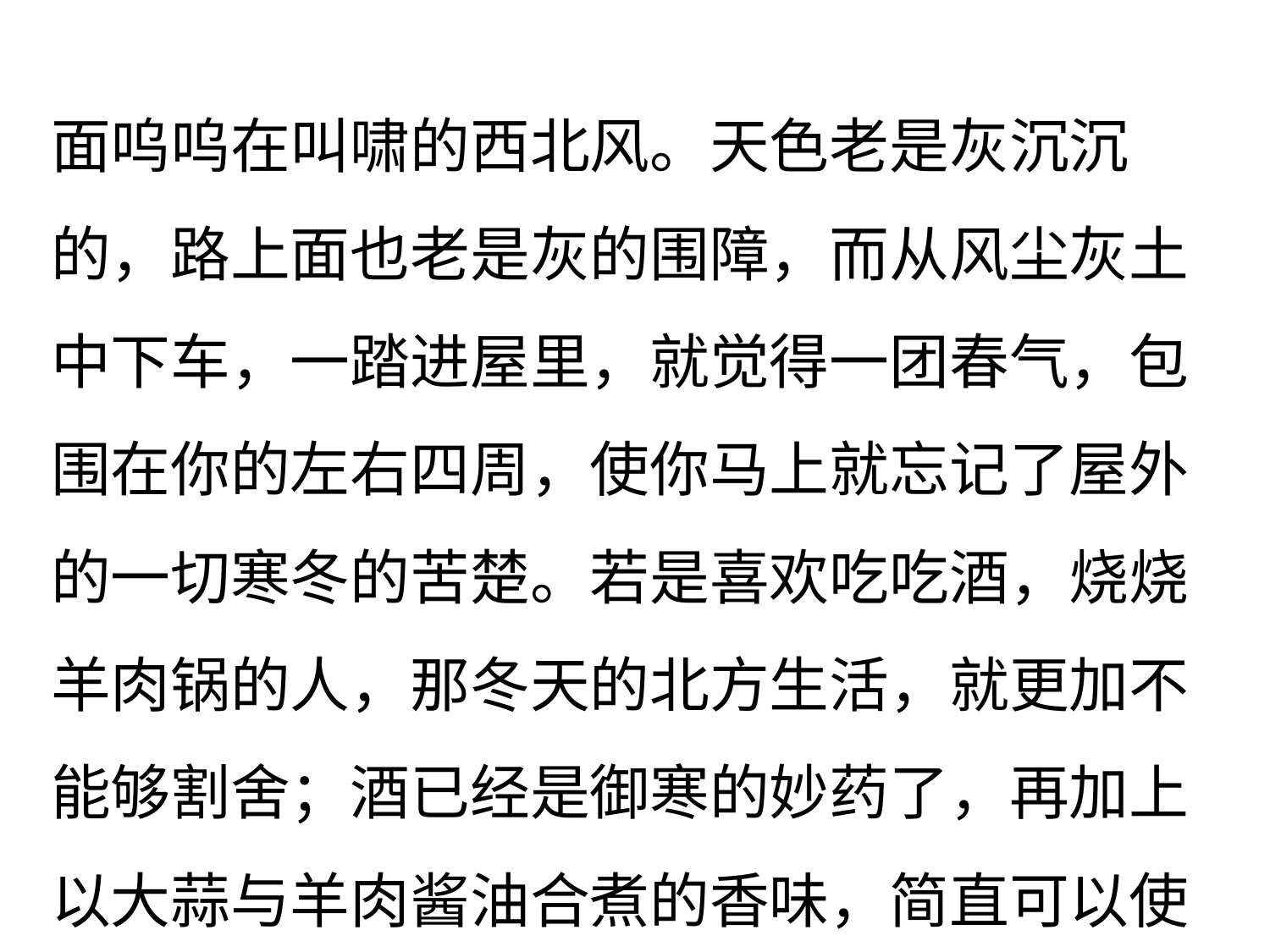

面呜呜在叫啸的西北风。天色老是灰沉沉的，路上面也老是灰的围障，而从风尘灰土中下车，一踏进屋里，就觉得一团春气，包围在你的左右四周，使你马上就忘记了屋外的一切寒冬的苦楚。若是喜欢吃吃酒，烧烧羊肉锅的人，那冬天的北方生活，就更加不能够割舍；酒已经是御寒的妙药了，再加上以大蒜与羊肉酱油合煮的香味，简直可以使一室之内，涨满了白濛濛的水蒸温气。玻璃窗内，前半夜，会流下一条条的清汗，后半夜就变成了花色奇异的冰纹。